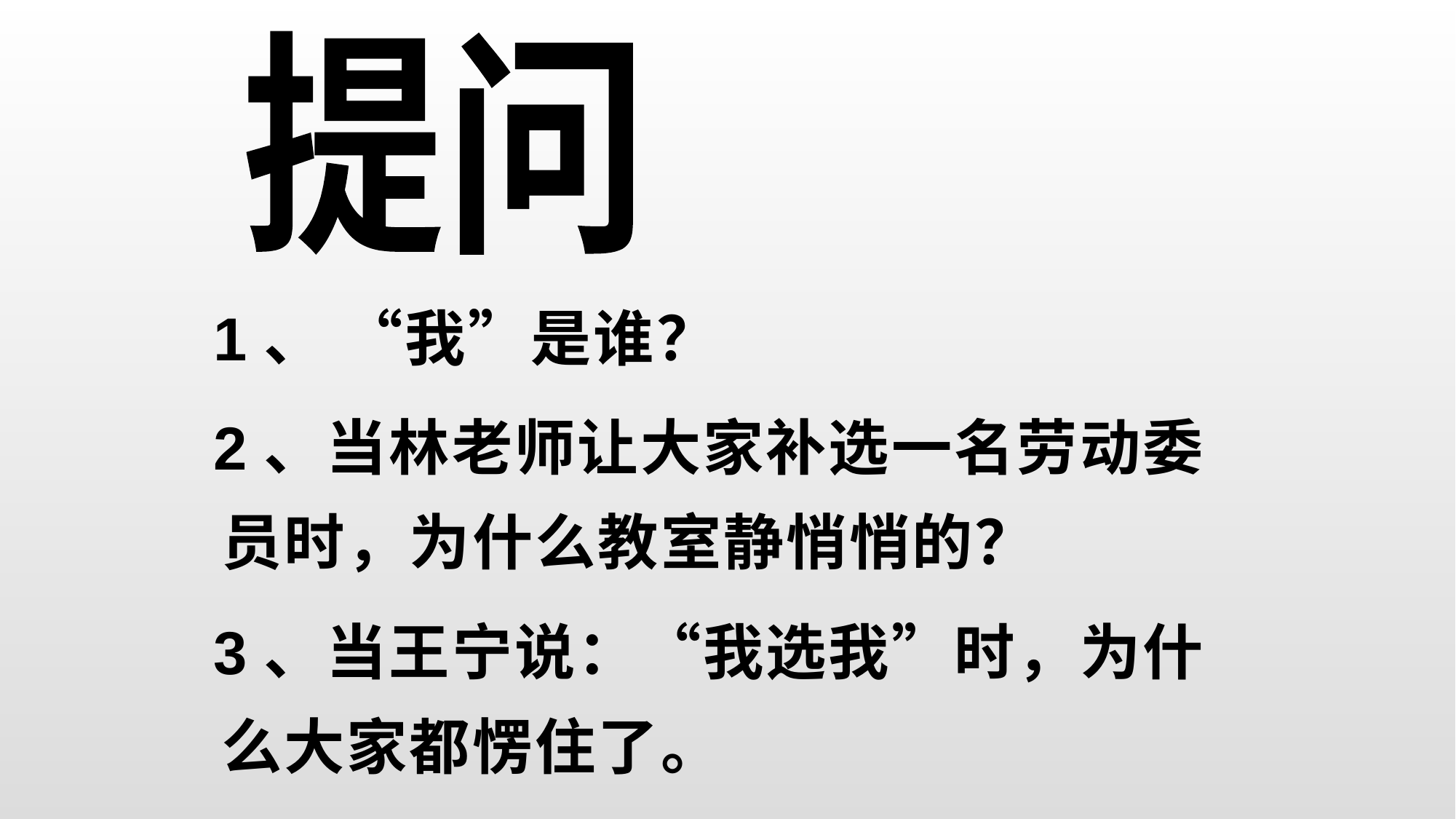

提问
 1、 “我”是谁？
 2、当林老师让大家补选一名劳动委员时，为什么教室静悄悄的？
 3、当王宁说：“我选我”时，为什么大家都愣住了。
 4、王宁为什么要选自己当劳动委员。